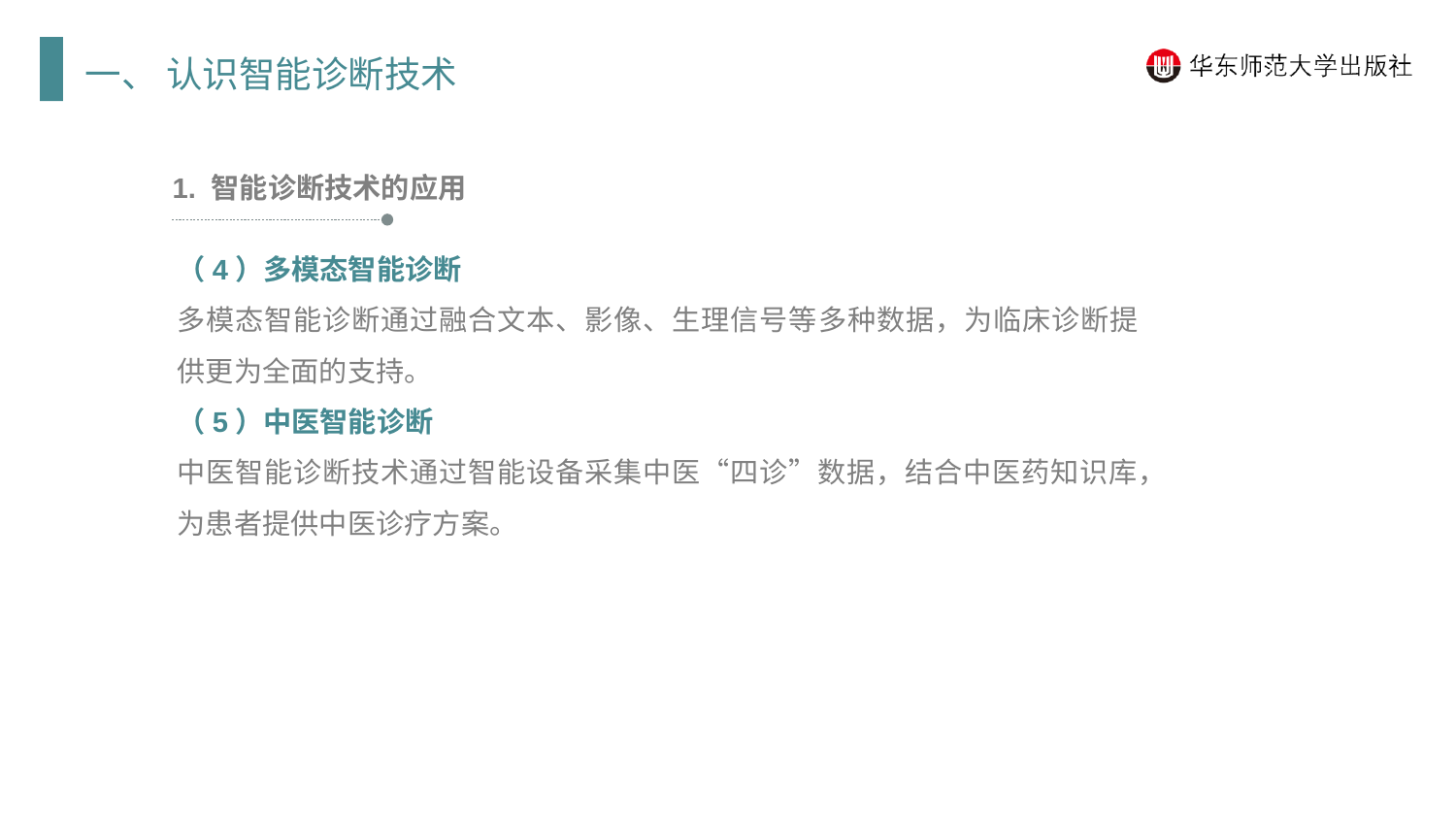

一、 认识智能诊断技术
1. 智能诊断技术的应用
（4）多模态智能诊断
多模态智能诊断通过融合文本、影像、生理信号等多种数据，为临床诊断提供更为全面的支持。
（5）中医智能诊断
中医智能诊断技术通过智能设备采集中医“四诊”数据，结合中医药知识库，为患者提供中医诊疗方案。